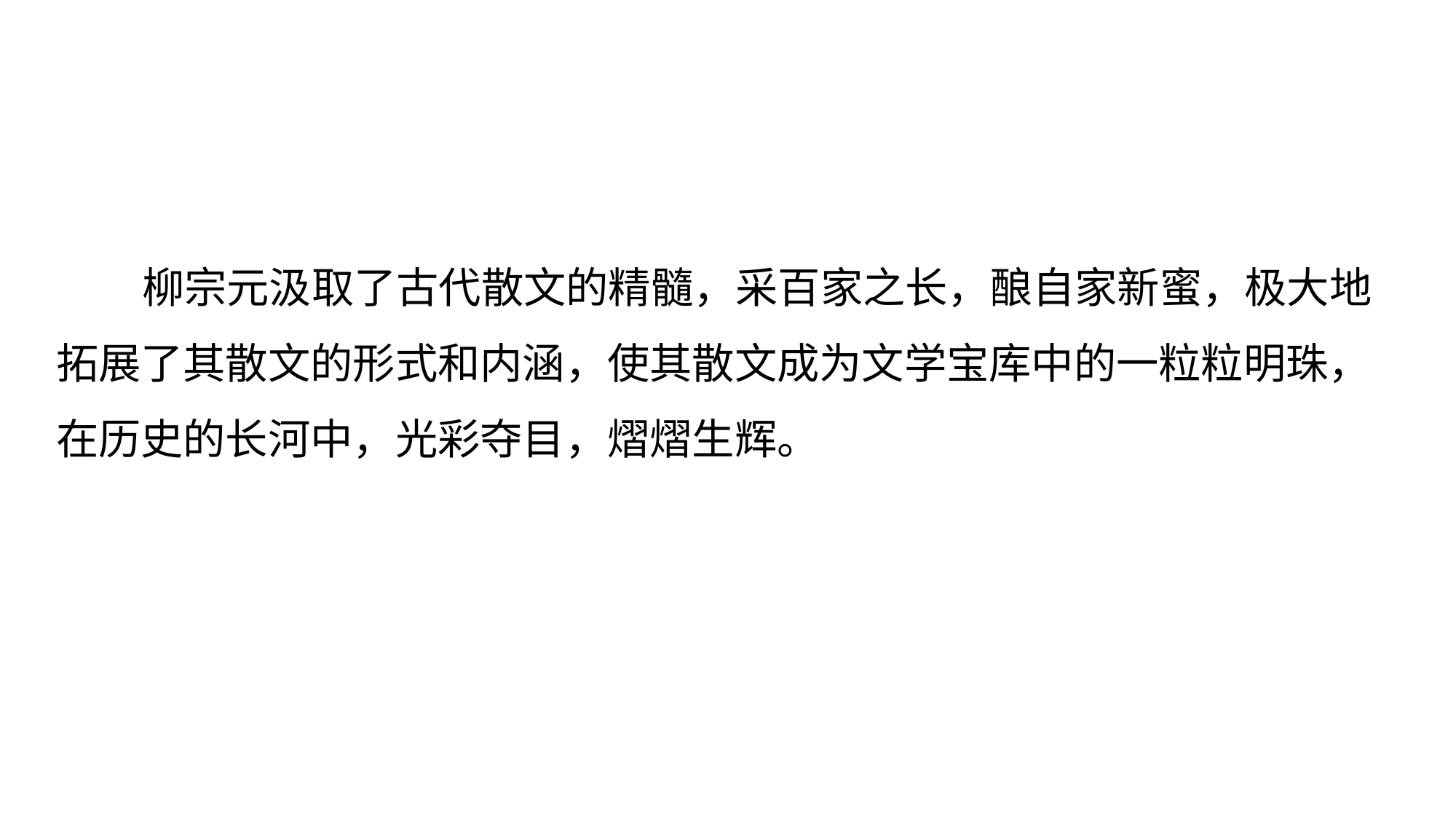

柳宗元汲取了古代散文的精髓，采百家之长，酿自家新蜜，极大地拓展了其散文的形式和内涵，使其散文成为文学宝库中的一粒粒明珠，在历史的长河中，光彩夺目，熠熠生辉。